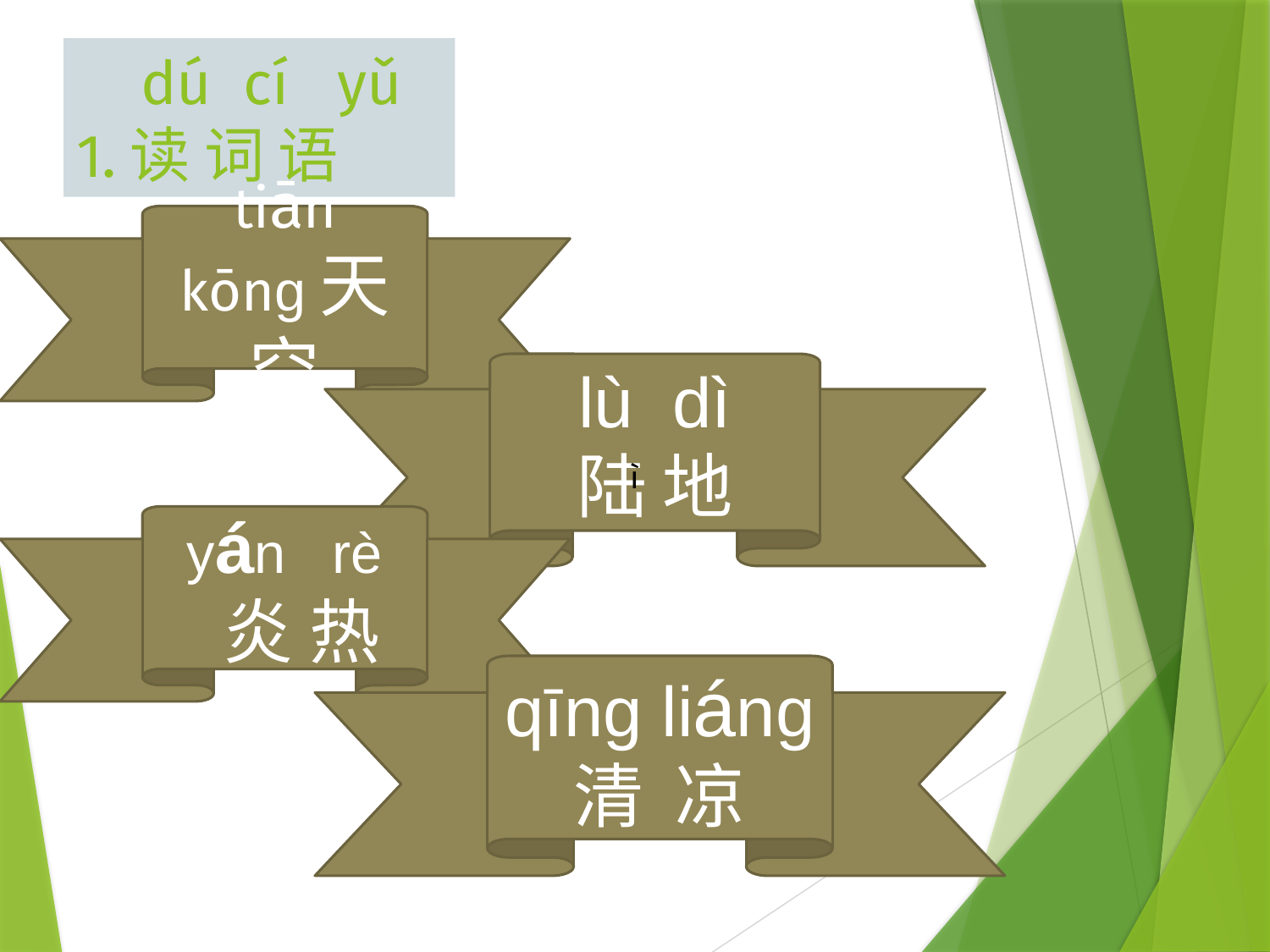

# dú  cí   yǔ 1.读 词 语
 tiān  kōng天 空
lù  dì
陆 地
ì
yán   rè
 炎 热
qīng liáng
清  凉